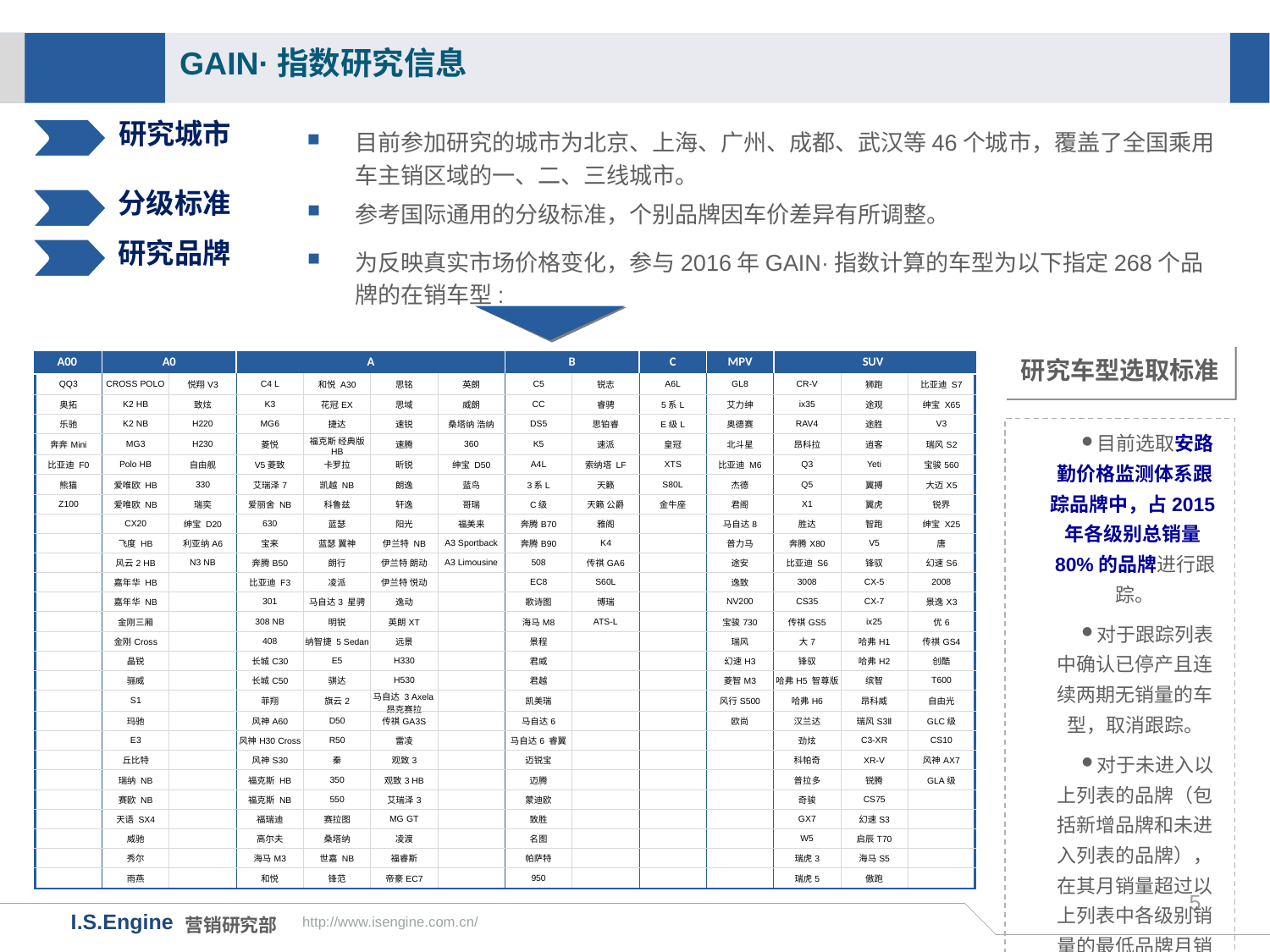

GAIN·指数研究信息

研究城市
目前参加研究的城市为北京、上海、广州、成都、武汉等46个城市，覆盖了全国乘用车主销区域的一、二、三线城市。

分级标准
参考国际通用的分级标准，个别品牌因车价差异有所调整。

研究品牌
为反映真实市场价格变化，参与2016年GAIN·指数计算的车型为以下指定268个品牌的在销车型:

研究车型选取标准
| A00 | A0 |  | A |  |  |  | B |  | C | MPV | SUV |  |  |
| --- | --- | --- | --- | --- | --- | --- | --- | --- | --- | --- | --- | --- | --- |
| QQ3 | CROSS POLO | 悦翔V3 | C4 L | 和悦 A30 | 思铭 | 英朗 | C5 | 锐志 | A6L | GL8 | CR-V | 狮跑 | 比亚迪 S7 |
| 奥拓 | K2 HB | 致炫 | K3 | 花冠EX | 思域 | 威朗 | CC | 睿骋 | 5系L | 艾力绅 | ix35 | 途观 | 绅宝 X65 |
| 乐驰 | K2 NB | H220 | MG6 | 捷达 | 速锐 | 桑塔纳 浩纳 | DS5 | 思铂睿 | E级L | 奥德赛 | RAV4 | 途胜 | V3 |
| 奔奔Mini | MG3 | H230 | 菱悦 | 福克斯 经典版 HB | 速腾 | 360 | K5 | 速派 | 皇冠 | 北斗星 | 昂科拉 | 逍客 | 瑞风S2 |
| 比亚迪 F0 | Polo HB | 自由舰 | V5菱致 | 卡罗拉 | 昕锐 | 绅宝 D50 | A4L | 索纳塔 LF | XTS | 比亚迪 M6 | Q3 | Yeti | 宝骏560 |
| 熊猫 | 爱唯欧 HB | 330 | 艾瑞泽7 | 凯越 NB | 朗逸 | 蓝鸟 | 3系L | 天籁 | S80L | 杰德 | Q5 | 翼搏 | 大迈X5 |
| Z100 | 爱唯欧 NB | 瑞奕 | 爱丽舍 NB | 科鲁兹 | 轩逸 | 哥瑞 | C级 | 天籁 公爵 | 金牛座 | 君阁 | X1 | 翼虎 | 锐界 |
|  | CX20 | 绅宝 D20 | 630 | 蓝瑟 | 阳光 | 福美来 | 奔腾B70 | 雅阁 |  | 马自达8 | 胜达 | 智跑 | 绅宝 X25 |
|  | 飞度 HB | 利亚纳A6 | 宝来 | 蓝瑟 翼神 | 伊兰特 NB | A3 Sportback | 奔腾B90 | K4 |  | 普力马 | 奔腾X80 | V5 | 唐 |
|  | 风云2 HB | N3 NB | 奔腾B50 | 朗行 | 伊兰特 朗动 | A3 Limousine | 508 | 传祺GA6 |  | 途安 | 比亚迪 S6 | 锋驭 | 幻速S6 |
|  | 嘉年华 HB |  | 比亚迪 F3 | 凌派 | 伊兰特 悦动 |  | EC8 | S60L |  | 逸致 | 3008 | CX-5 | 2008 |
|  | 嘉年华 NB |  | 301 | 马自达3 星骋 | 逸动 |  | 歌诗图 | 博瑞 |  | NV200 | CS35 | CX-7 | 景逸X3 |
|  | 金刚三厢 |  | 308 NB | 明锐 | 英朗XT |  | 海马M8 | ATS-L |  | 宝骏730 | 传祺GS5 | ix25 | 优6 |
|  | 金刚Cross |  | 408 | 纳智捷 5 Sedan | 远景 |  | 景程 |  |  | 瑞风 | 大7 | 哈弗H1 | 传祺GS4 |
|  | 晶锐 |  | 长城C30 | E5 | H330 |  | 君威 |  |  | 幻速H3 | 锋驭 | 哈弗H2 | 创酷 |
|  | 骊威 |  | 长城C50 | 骐达 | H530 |  | 君越 |  |  | 菱智M3 | 哈弗H5 智尊版 | 缤智 | T600 |
|  | S1 |  | 菲翔 | 旗云2 | 马自达 3 Axela昂克赛拉 |  | 凯美瑞 |  |  | 风行S500 | 哈弗H6 | 昂科威 | 自由光 |
|  | 玛驰 |  | 风神A60 | D50 | 传祺GA3S |  | 马自达6 |  |  | 欧尚 | 汉兰达 | 瑞风S3Ⅱ | GLC级 |
|  | E3 |  | 风神H30 Cross | R50 | 雷凌 |  | 马自达6 睿翼 |  |  |  | 劲炫 | C3-XR | CS10 |
|  | 丘比特 |  | 风神S30 | 秦 | 观致3 |  | 迈锐宝 |  |  |  | 科帕奇 | XR-V | 风神AX7 |
|  | 瑞纳 NB |  | 福克斯 HB | 350 | 观致3 HB |  | 迈腾 |  |  |  | 普拉多 | 锐腾 | GLA级 |
|  | 赛欧 NB |  | 福克斯 NB | 550 | 艾瑞泽3 |  | 蒙迪欧 |  |  |  | 奇骏 | CS75 |  |
|  | 天语 SX4 |  | 福瑞迪 | 赛拉图 | MG GT |  | 致胜 |  |  |  | GX7 | 幻速S3 |  |
|  | 威驰 |  | 高尔夫 | 桑塔纳 | 凌渡 |  | 名图 |  |  |  | W5 | 启辰T70 |  |
|  | 秀尔 |  | 海马M3 | 世嘉 NB | 福睿斯 |  | 帕萨特 |  |  |  | 瑞虎3 | 海马S5 |  |
|  | 雨燕 |  | 和悦 | 锋范 | 帝豪EC7 |  | 950 |  |  |  | 瑞虎5 | 傲跑 |  |
目前选取安路勤价格监测体系跟踪品牌中，占2015年各级别总销量80%的品牌进行跟踪。
对于跟踪列表中确认已停产且连续两期无销量的车型，取消跟踪。
对于未进入以上列表的品牌（包括新增品牌和未进入列表的品牌），在其月销量超过以上列表中各级别销量的最低品牌月销量时，进行跟踪。
5